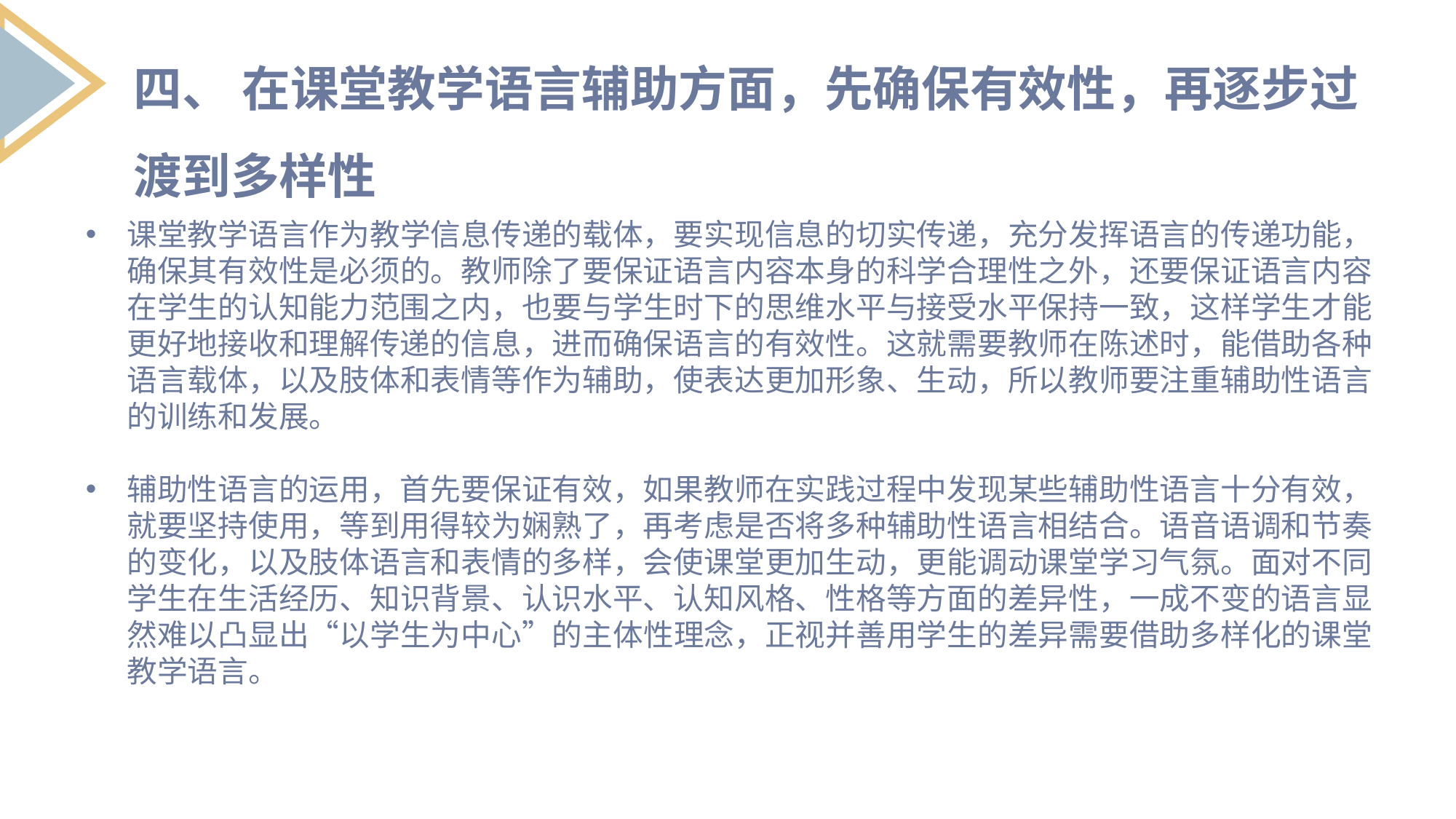

四、 在课堂教学语言辅助方面，先确保有效性，再逐步过渡到多样性

课堂教学语言作为教学信息传递的载体，要实现信息的切实传递，充分发挥语言的传递功能，确保其有效性是必须的。教师除了要保证语言内容本身的科学合理性之外，还要保证语言内容在学生的认知能力范围之内，也要与学生时下的思维水平与接受水平保持一致，这样学生才能更好地接收和理解传递的信息，进而确保语言的有效性。这就需要教师在陈述时，能借助各种语言载体，以及肢体和表情等作为辅助，使表达更加形象、生动，所以教师要注重辅助性语言的训练和发展。

辅助性语言的运用，首先要保证有效，如果教师在实践过程中发现某些辅助性语言十分有效，就要坚持使用，等到用得较为娴熟了，再考虑是否将多种辅助性语言相结合。语音语调和节奏的变化，以及肢体语言和表情的多样，会使课堂更加生动，更能调动课堂学习气氛。面对不同学生在生活经历、知识背景、认识水平、认知风格、性格等方面的差异性，一成不变的语言显然难以凸显出“以学生为中心”的主体性理念，正视并善用学生的差异需要借助多样化的课堂教学语言。